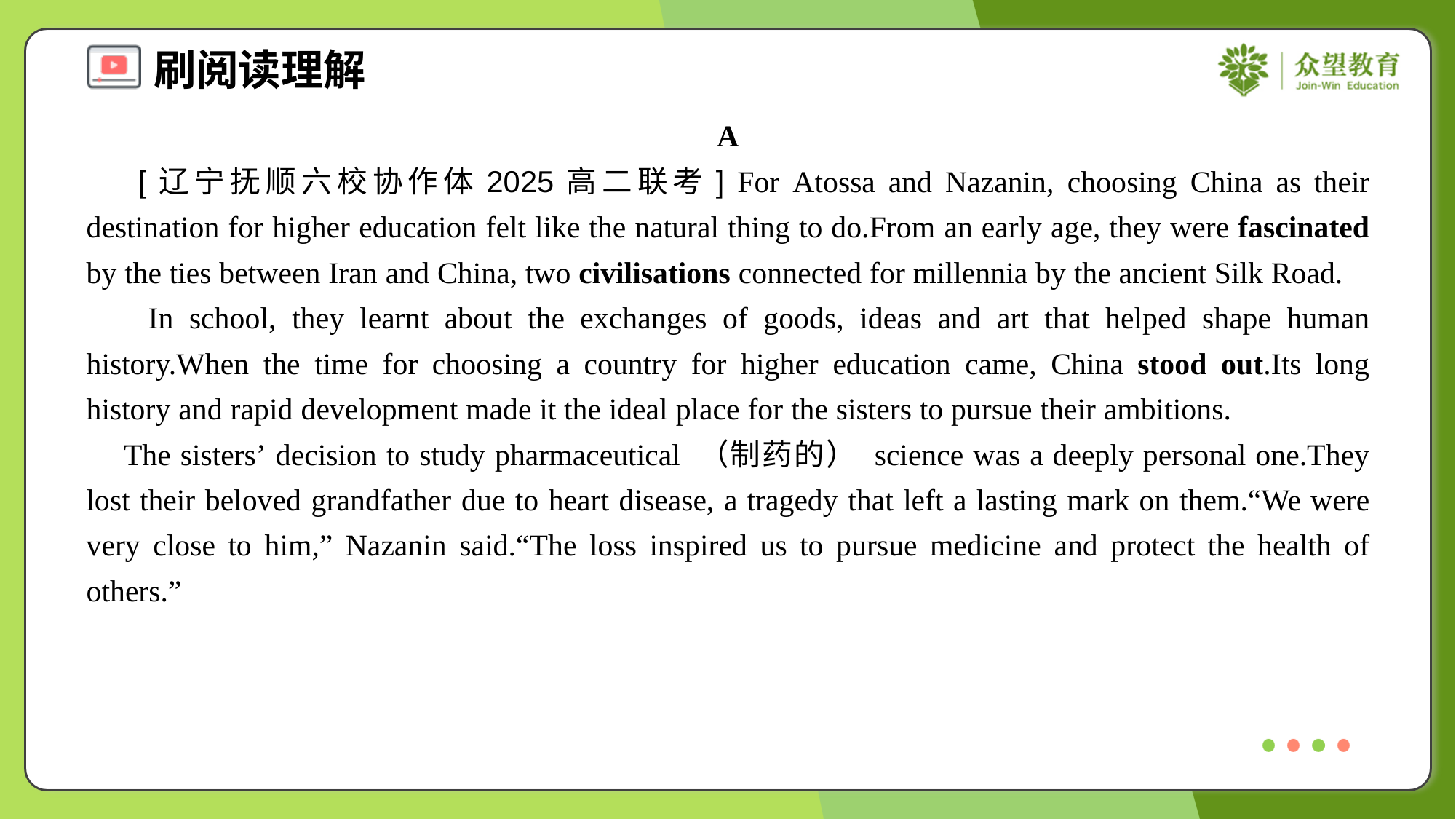

A
    [辽宁抚顺六校协作体2025高二联考] For Atossa and Nazanin, choosing China as their destination for higher education felt like the natural thing to do.From an early age, they were fascinated by the ties between Iran and China, two civilisations connected for millennia by the ancient Silk Road.
    In school, they learnt about the exchanges of goods, ideas and art that helped shape human history.When the time for choosing a country for higher education came, China stood out.Its long history and rapid development made it the ideal place for the sisters to pursue their ambitions.
    The sisters’ decision to study pharmaceutical （制药的） science was a deeply personal one.They lost their beloved grandfather due to heart disease, a tragedy that left a lasting mark on them.“We were very close to him,” Nazanin said.“The loss inspired us to pursue medicine and protect the health of others.”